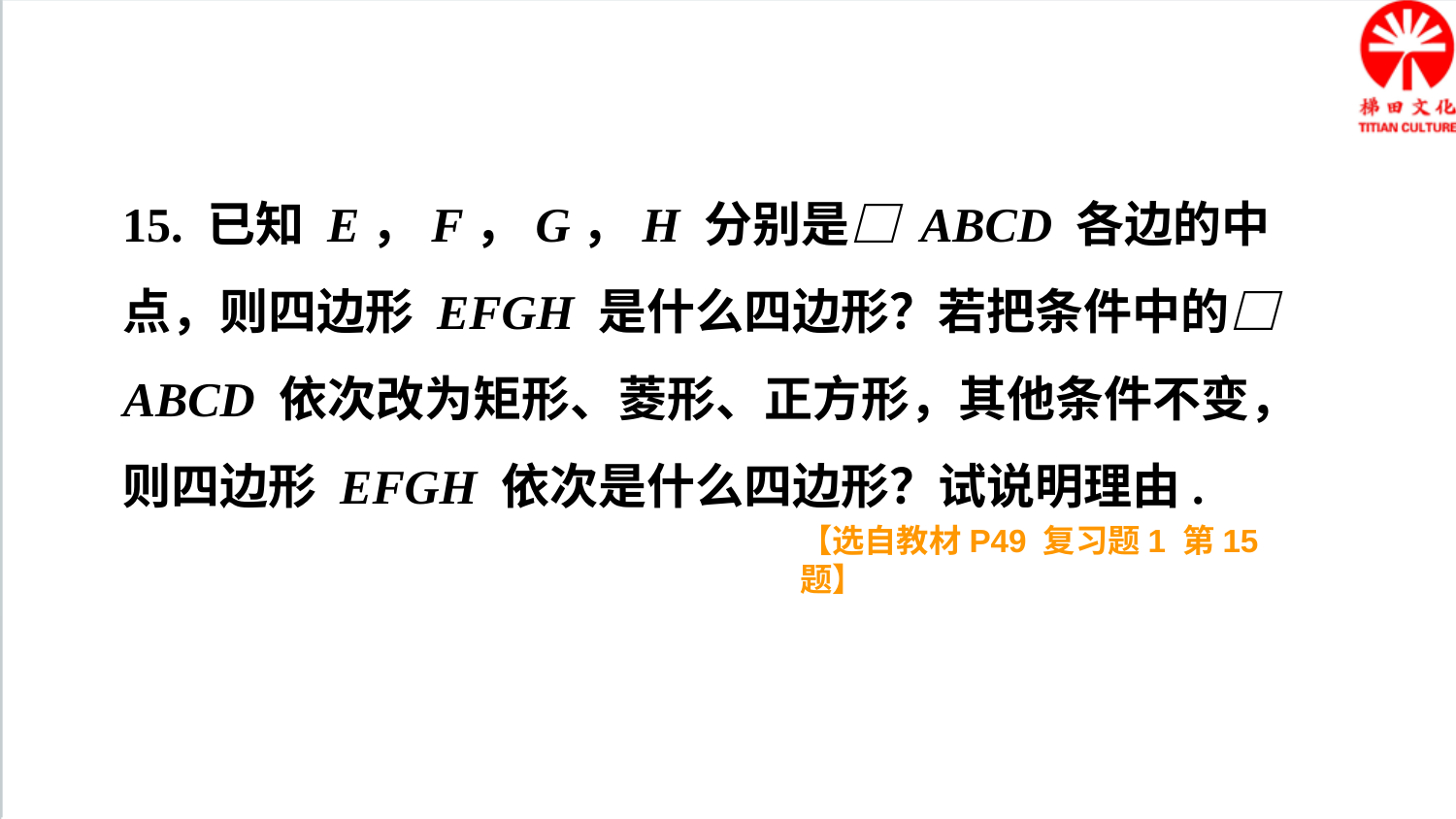

15. 已知 E，F，G，H 分别是□ ABCD 各边的中点，则四边形 EFGH 是什么四边形？若把条件中的□ ABCD 依次改为矩形、菱形、正方形，其他条件不变，则四边形 EFGH 依次是什么四边形？试说明理由.
【选自教材P49 复习题1 第15题】